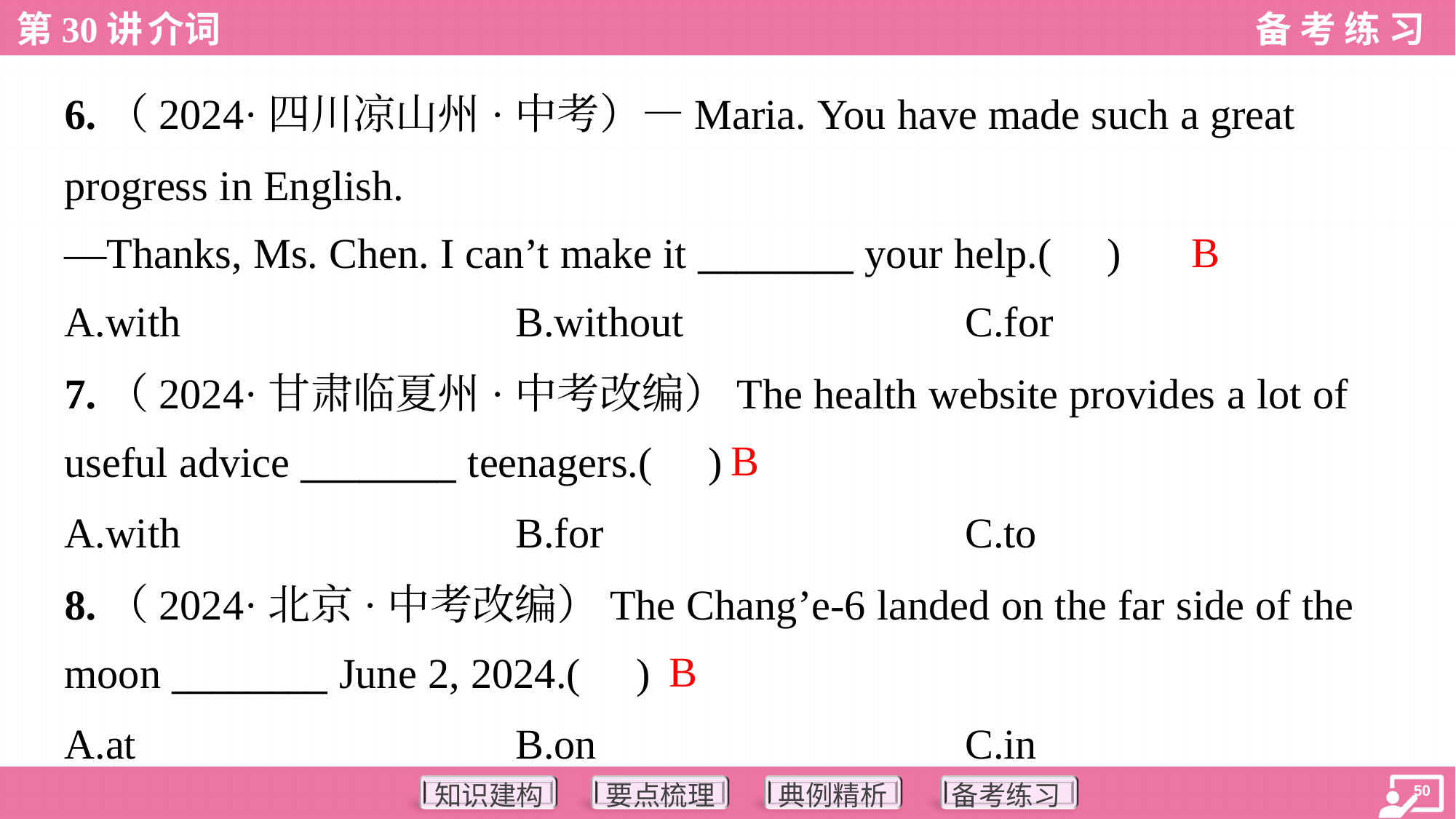

6.（2024·四川凉山州·中考）—Maria. You have made such a great
progress in English.
—Thanks, Ms. Chen. I can’t make it ________ your help.(     )
B
A.with	B.without	C.for
7.（2024·甘肃临夏州·中考改编）The health website provides a lot of
useful advice ________ teenagers.(     )
B
A.with	B.for	C.to
8.（2024·北京·中考改编）The Chang’e-6 landed on the far side of the
moon ________ June 2, 2024.(     )
B
A.at	B.on	C.in